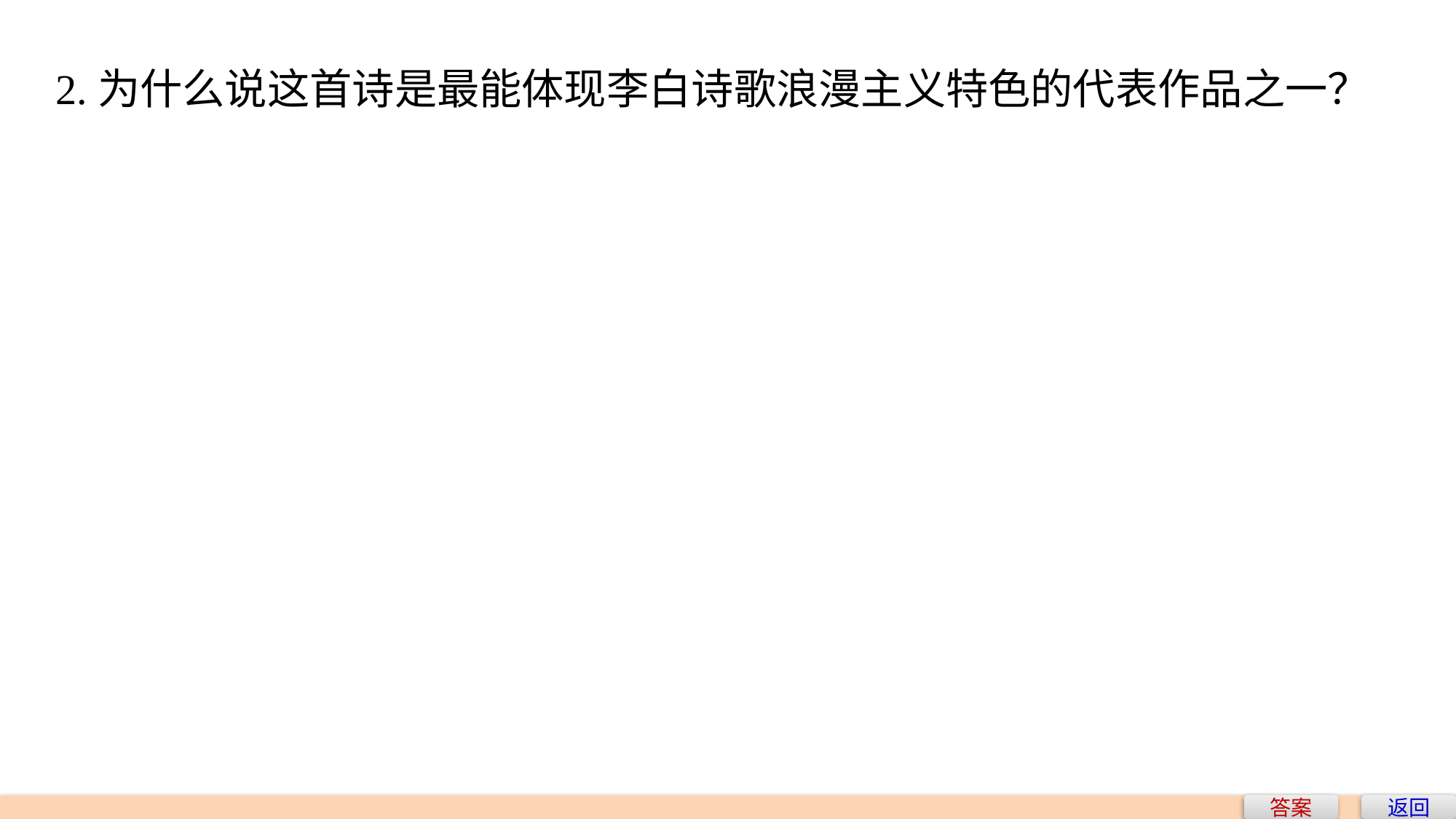

2.为什么说这首诗是最能体现李白诗歌浪漫主义特色的代表作品之一？
答案
返回